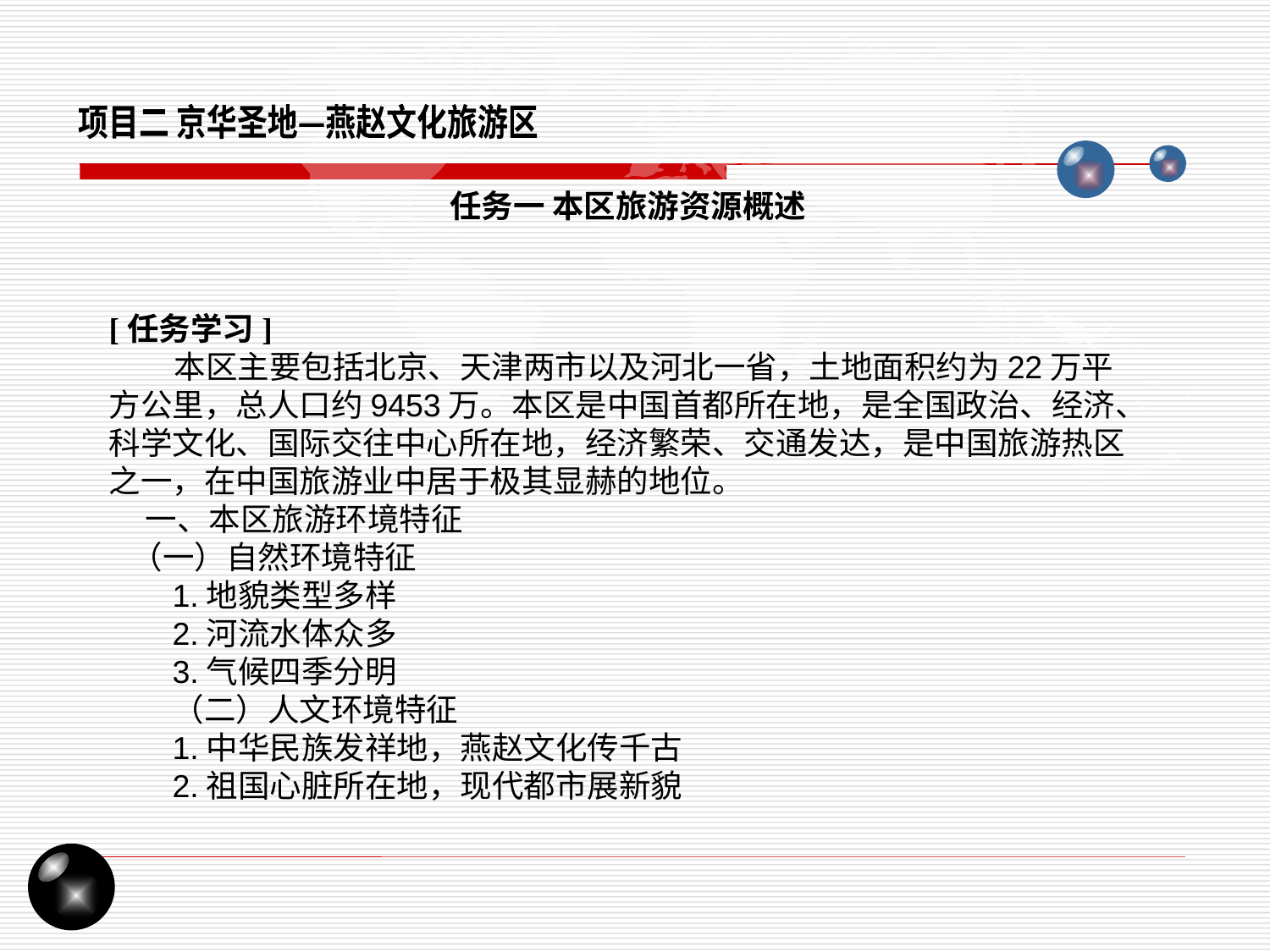

项目二 京华圣地—燕赵文化旅游区
任务一 本区旅游资源概述

[任务学习]
        本区主要包括北京、天津两市以及河北一省，土地面积约为22万平方公里，总人口约9453万。本区是中国首都所在地，是全国政治、经济、科学文化、国际交往中心所在地，经济繁荣、交通发达，是中国旅游热区之一，在中国旅游业中居于极其显赫的地位。
    一、本区旅游环境特征
  （一）自然环境特征
1.地貌类型多样
2.河流水体众多
3.气候四季分明
（二）人文环境特征
1.中华民族发祥地，燕赵文化传千古
2.祖国心脏所在地，现代都市展新貌